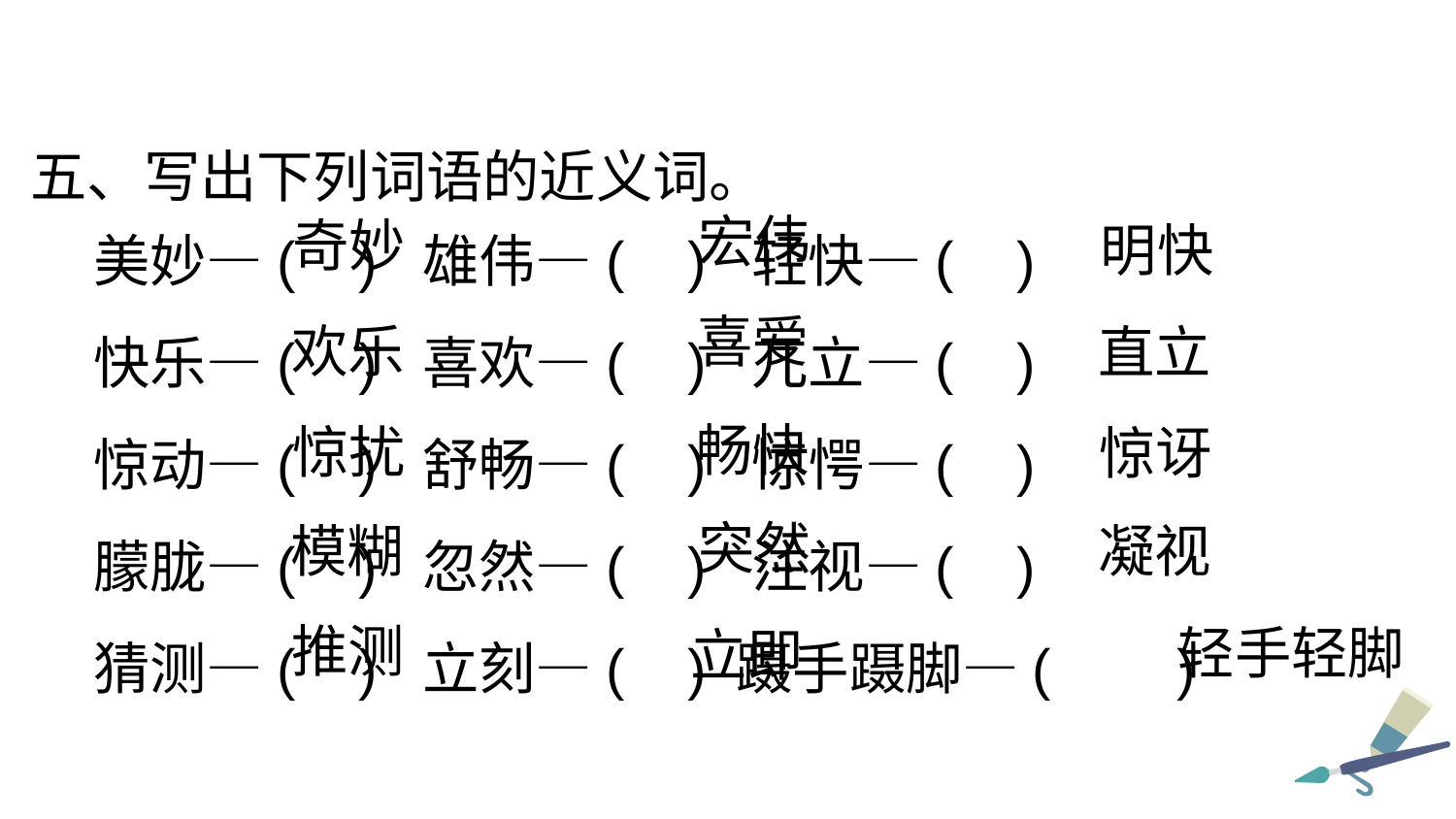

五、写出下列词语的近义词。
美妙—(    )  雄伟—(    )  轻快—(    )
快乐—(    )  喜欢—(    )  兀立—(    )
惊动—(    )  舒畅—(    )  惊愕—(    )
朦胧—(    )  忽然—(    )  注视—(    )
猜测—(    )  立刻—(    ) 蹑手蹑脚—(        )
宏伟
奇妙
明快
喜爱
欢乐
直立
畅快
惊扰
惊讶
突然
模糊
凝视
推测
轻手轻脚
立即